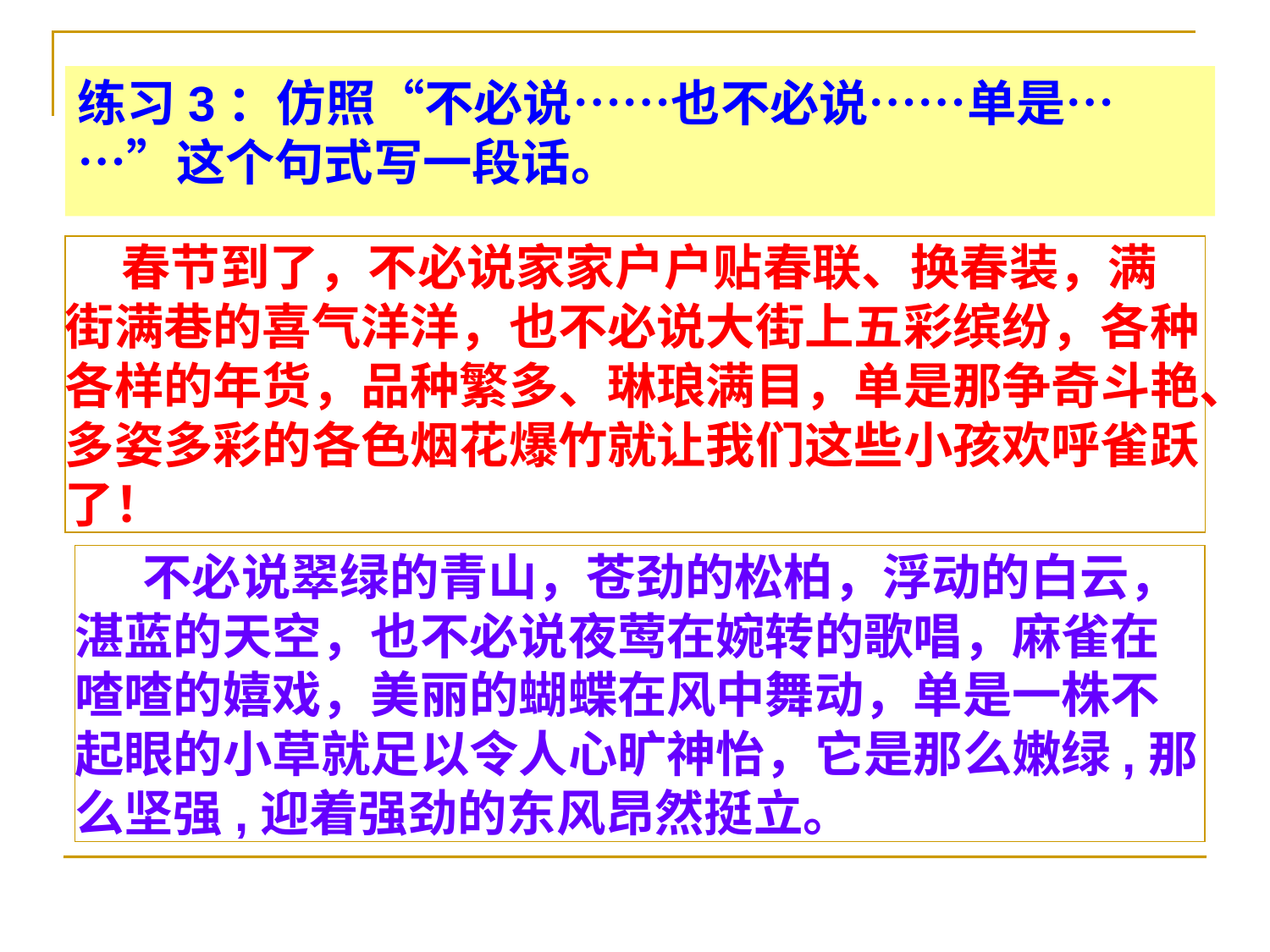

练习3：仿照“不必说……也不必说……单是……”这个句式写一段话。
    春节到了，不必说家家户户贴春联、换春装，满街满巷的喜气洋洋，也不必说大街上五彩缤纷，各种各样的年货，品种繁多、琳琅满目，单是那争奇斗艳、多姿多彩的各色烟花爆竹就让我们这些小孩欢呼雀跃了！
     不必说翠绿的青山，苍劲的松柏，浮动的白云，湛蓝的天空，也不必说夜莺在婉转的歌唱，麻雀在喳喳的嬉戏，美丽的蝴蝶在风中舞动，单是一株不起眼的小草就足以令人心旷神怡，它是那么嫩绿,那么坚强,迎着强劲的东风昂然挺立。